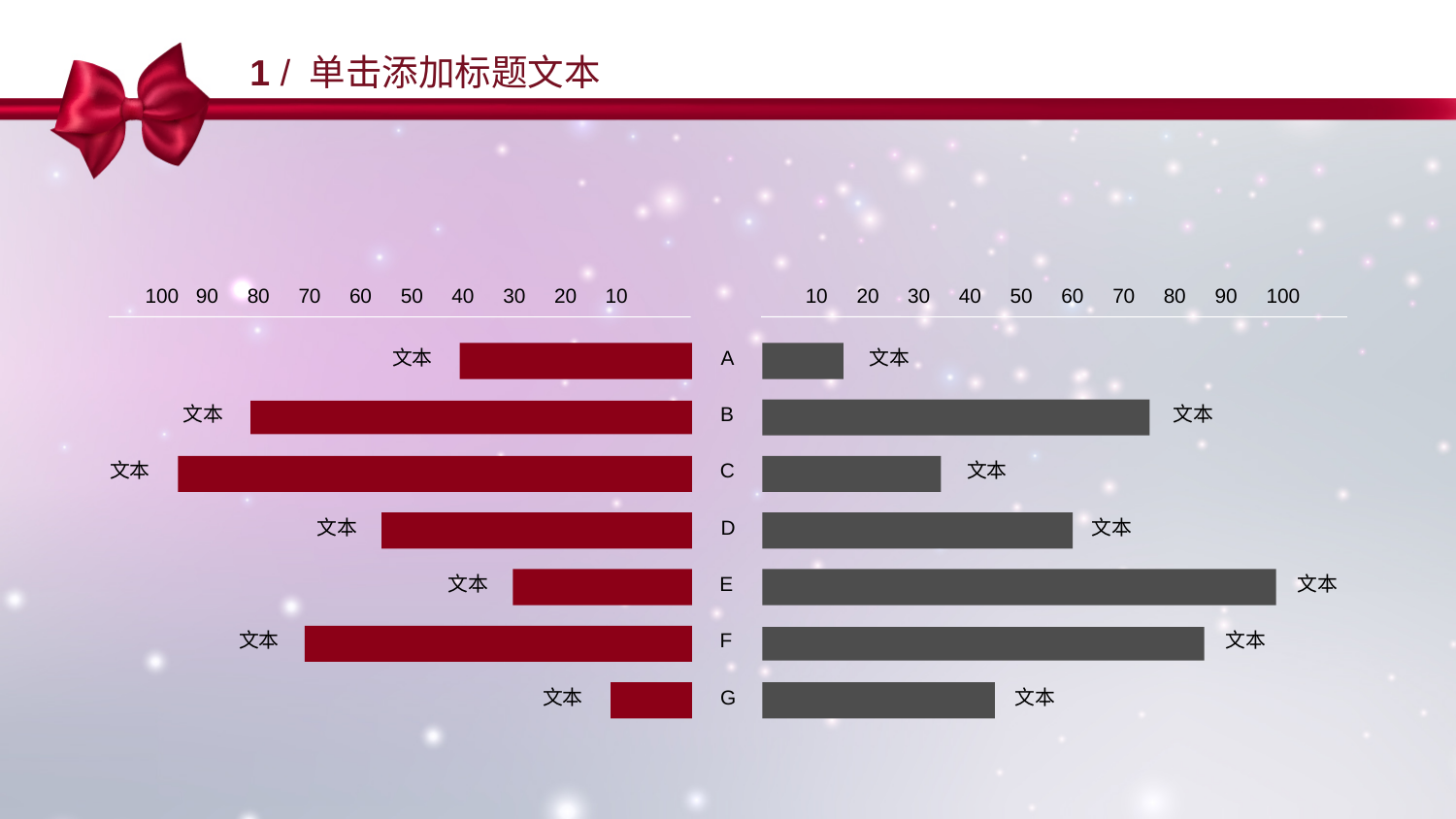

1 / 单击添加标题文本
100
90
80
70
60
50
40
30
20
10
10
20
30
40
50
60
70
80
90
100

文本
A
文本

文本
B
文本

文本
C
文本

文本
D
文本

文本
E
文本

文本
F
文本

文本
G
文本